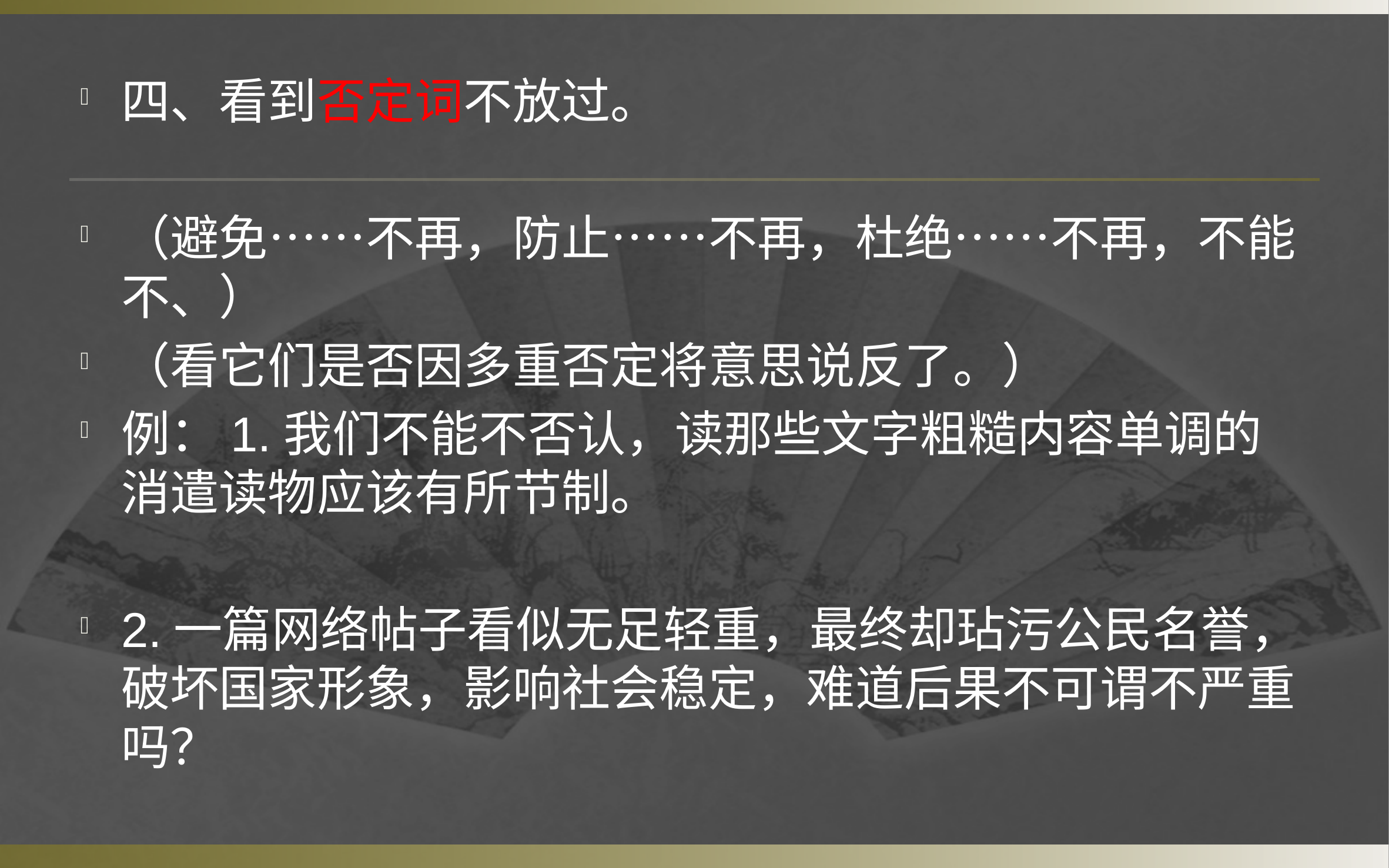

四、看到否定词不放过。

（避免……不再，防止……不再，杜绝……不再，不能不、）
（看它们是否因多重否定将意思说反了。）
例：1.我们不能不否认，读那些文字粗糙内容单调的消遣读物应该有所节制。

2.一篇网络帖子看似无足轻重，最终却玷污公民名誉，破坏国家形象，影响社会稳定，难道后果不可谓不严重吗？